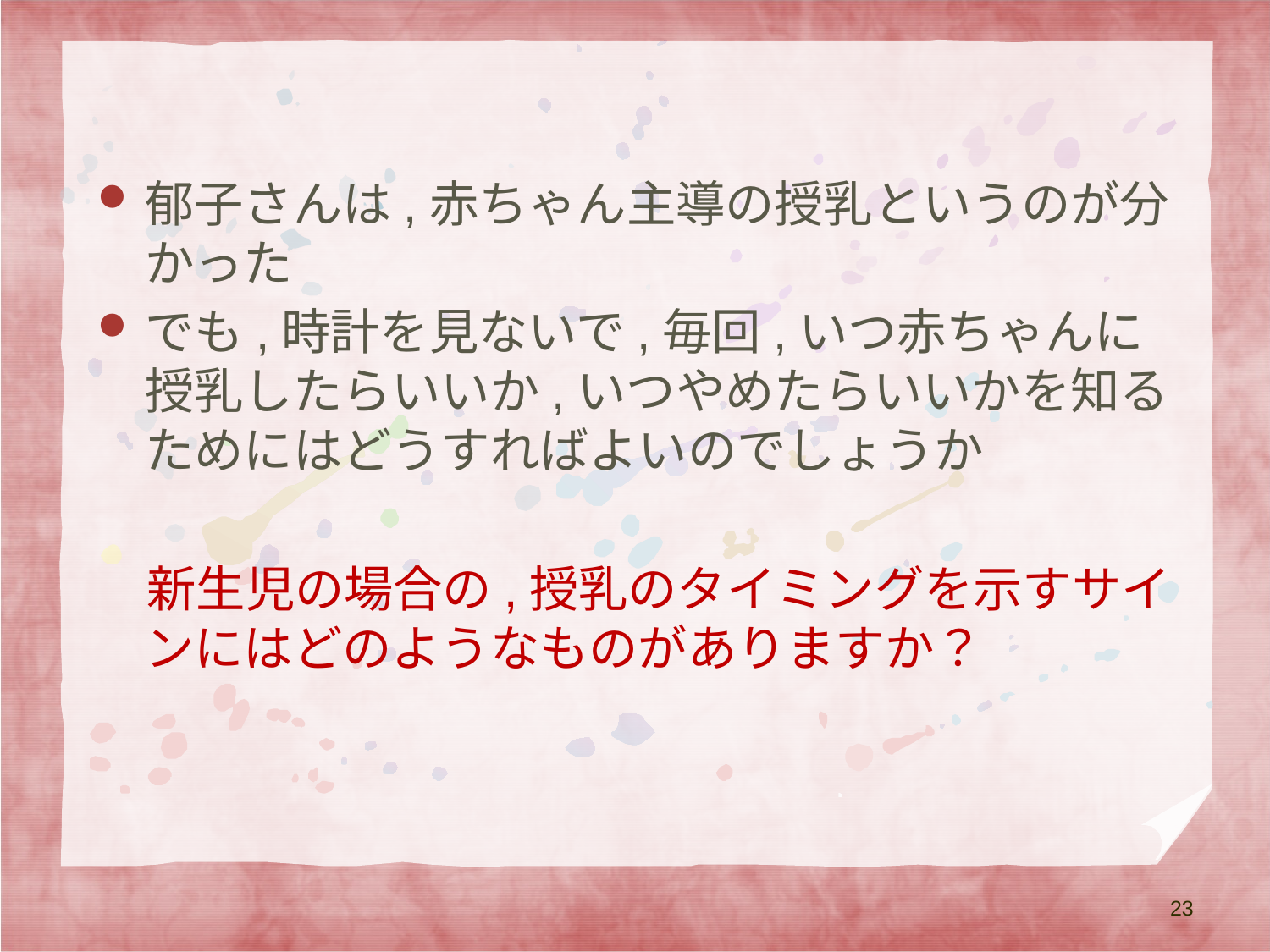

郁子さんは,赤ちゃん主導の授乳というのが分かった
でも,時計を見ないで,毎回,いつ赤ちゃんに授乳したらいいか,いつやめたらいいかを知るためにはどうすればよいのでしょうか

　新生児の場合の,授乳のタイミングを示すサインにはどのようなものがありますか？
23